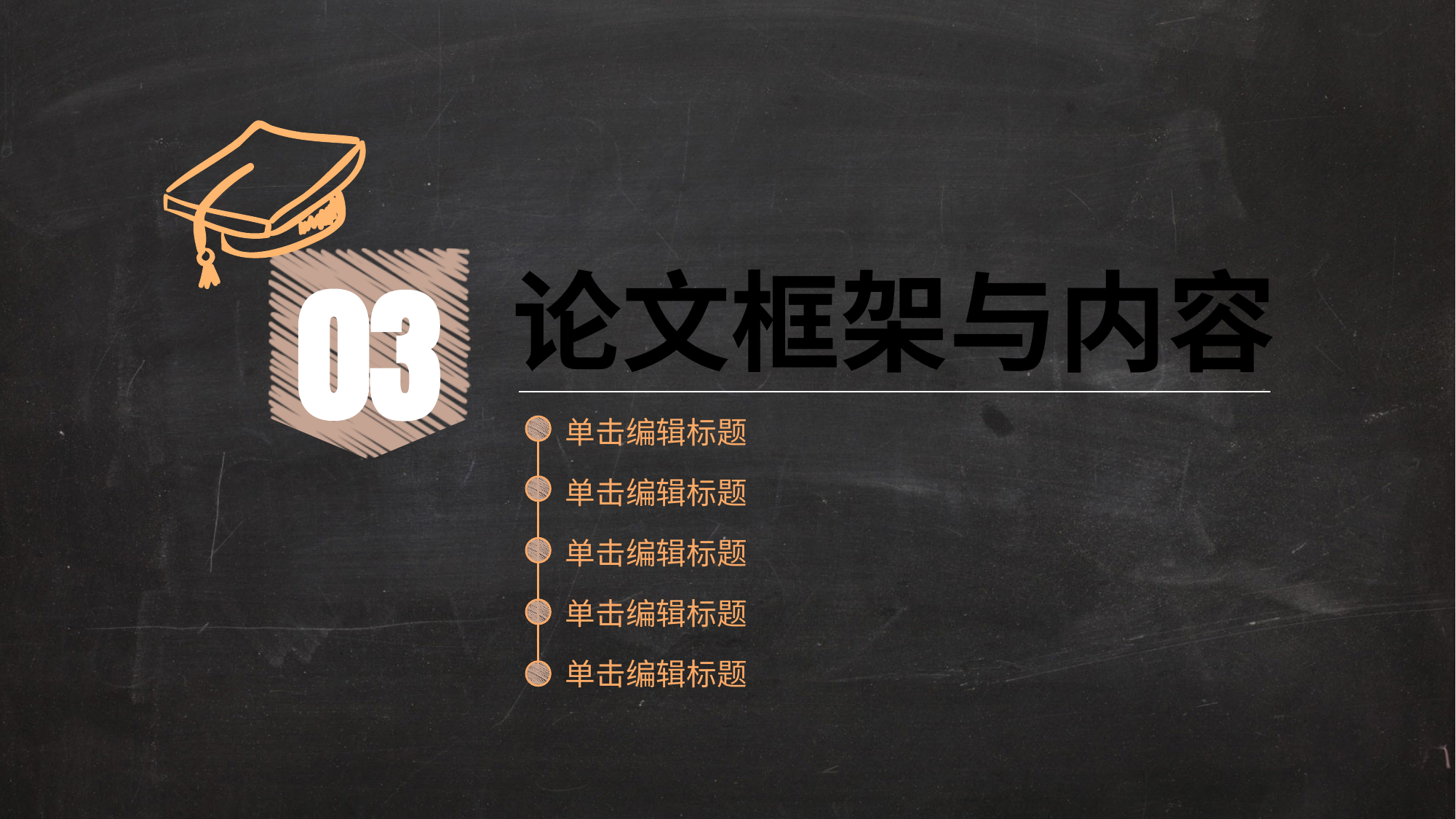

03
论文框架与内容
单击编辑标题

单击编辑标题
单击编辑标题
单击编辑标题
单击编辑标题